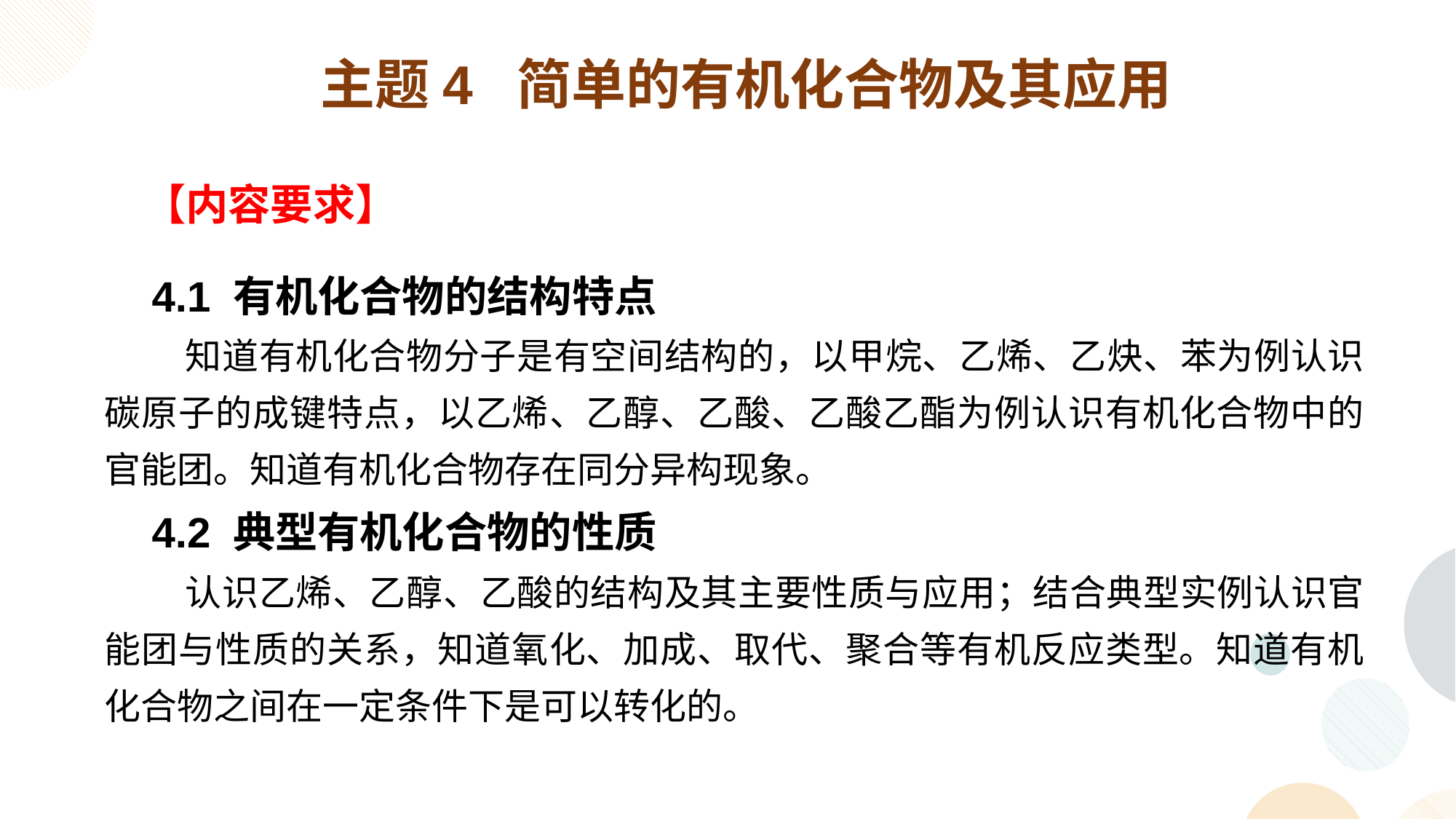

主题4  简单的有机化合物及其应用
   【内容要求】
    4.1 有机化合物的结构特点
 知道有机化合物分子是有空间结构的，以甲烷、乙烯、乙炔、苯为例认识碳原子的成键特点，以乙烯、乙醇、乙酸、乙酸乙酯为例认识有机化合物中的官能团。知道有机化合物存在同分异构现象。
    4.2 典型有机化合物的性质
 认识乙烯、乙醇、乙酸的结构及其主要性质与应用；结合典型实例认识官能团与性质的关系，知道氧化、加成、取代、聚合等有机反应类型。知道有机化合物之间在一定条件下是可以转化的。